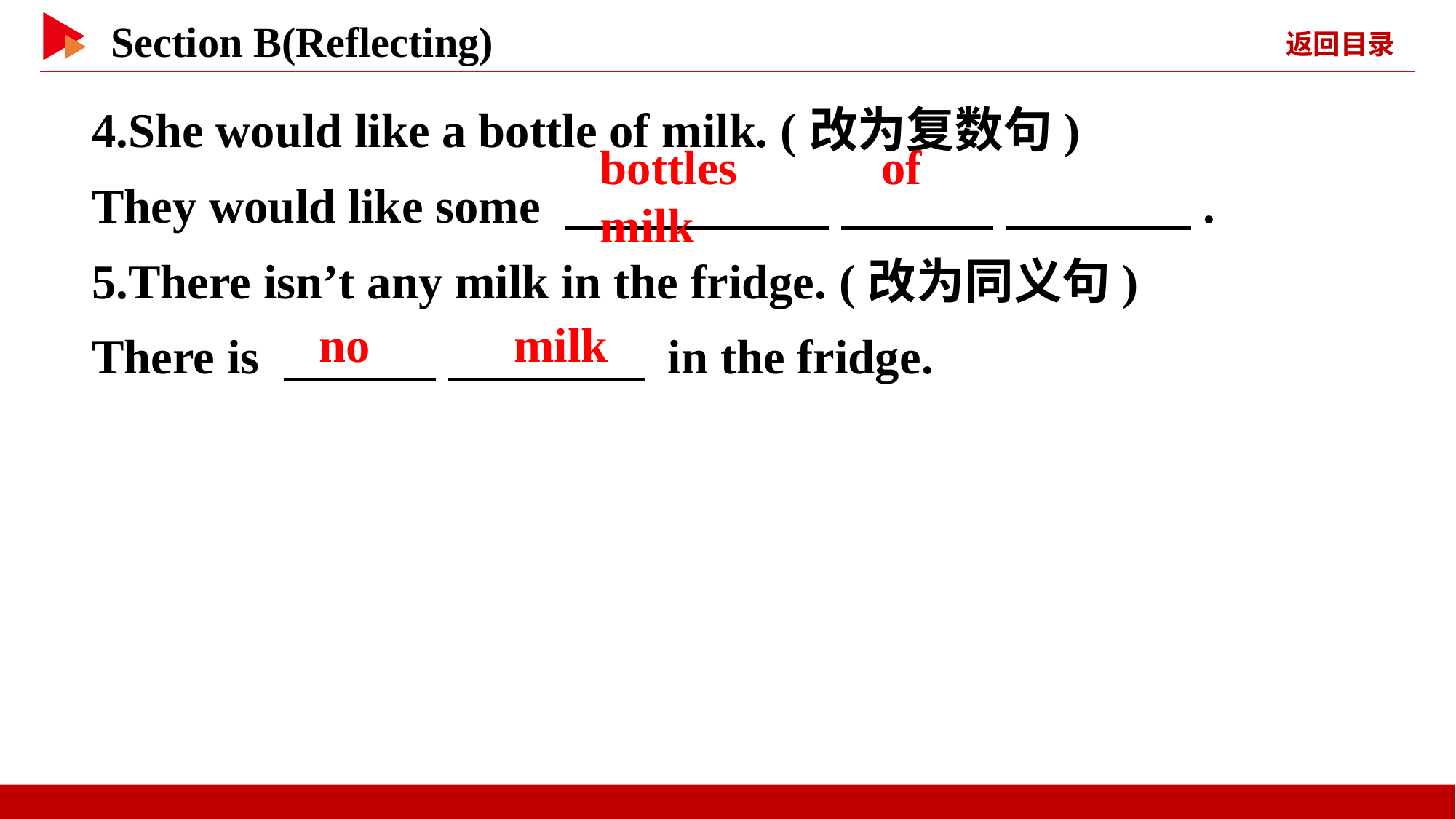

4.She would like a bottle of milk. (改为复数句)
They would like some 　               　 　     　 　        　.
5.There isn’t any milk in the fridge. (改为同义句)
There is 　     　 　         　 in the fridge.
bottles 　 　of 　 　milk
no 　 　milk